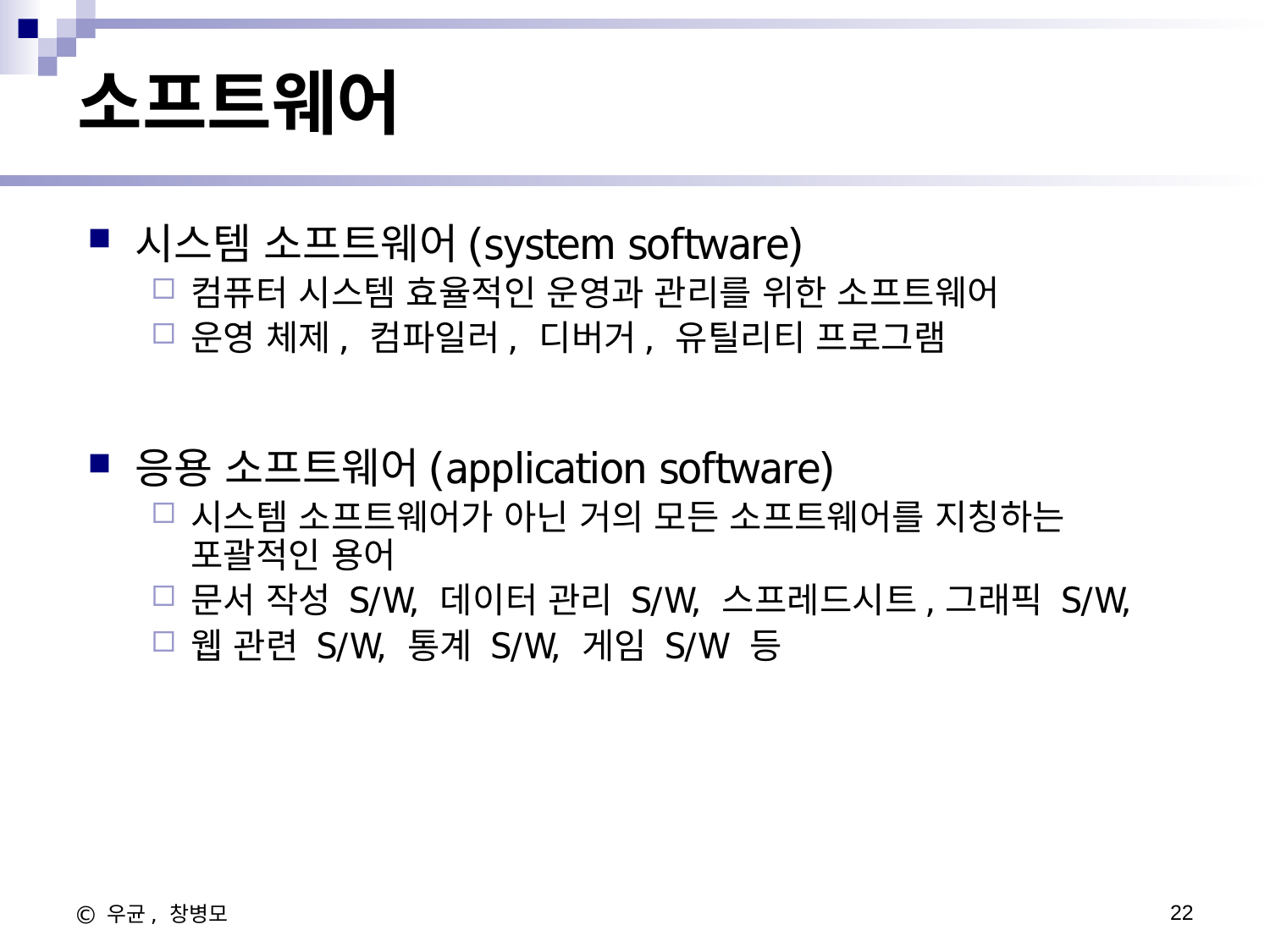

# 소프트웨어
시스템 소프트웨어(system software)
컴퓨터 시스템 효율적인 운영과 관리를 위한 소프트웨어
운영 체제, 컴파일러, 디버거, 유틸리티 프로그램

응용 소프트웨어(application software)
시스템 소프트웨어가 아닌 거의 모든 소프트웨어를 지칭하는 포괄적인 용어
문서 작성 S/W, 데이터 관리 S/W, 스프레드시트,그래픽 S/W,
웹 관련 S/W, 통계 S/W, 게임 S/W 등
© 우균, 창병모
22